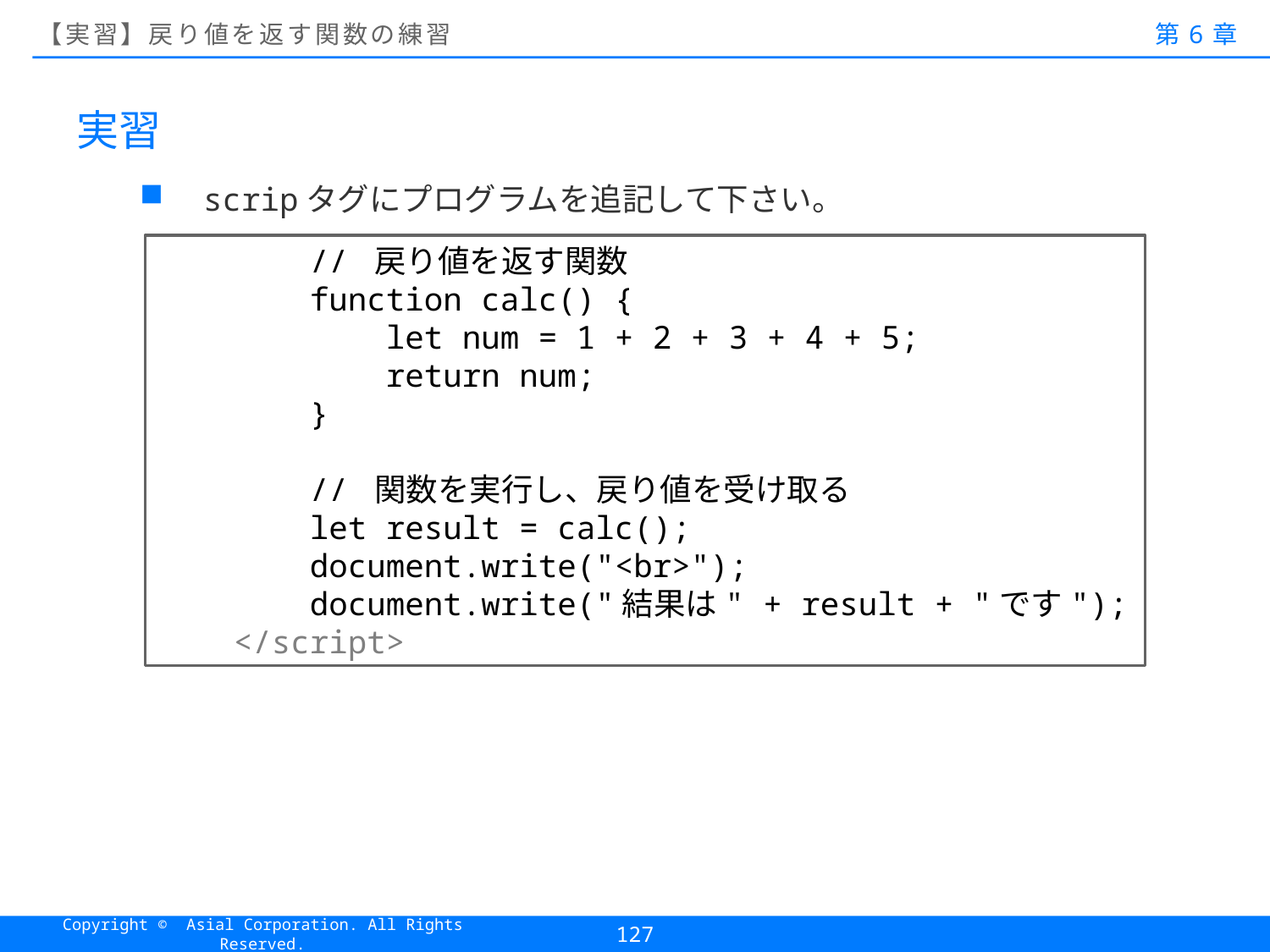

# 【実習】戻り値を返す関数の練習
第6章
実習
scripタグにプログラムを追記して下さい。

        // 戻り値を返す関数
        function calc() {
            let num = 1 + 2 + 3 + 4 + 5;
            return num;
        }

        // 関数を実行し、戻り値を受け取る
        let result = calc();
        document.write("<br>");
        document.write("結果は" + result + "です");
    </script>
127